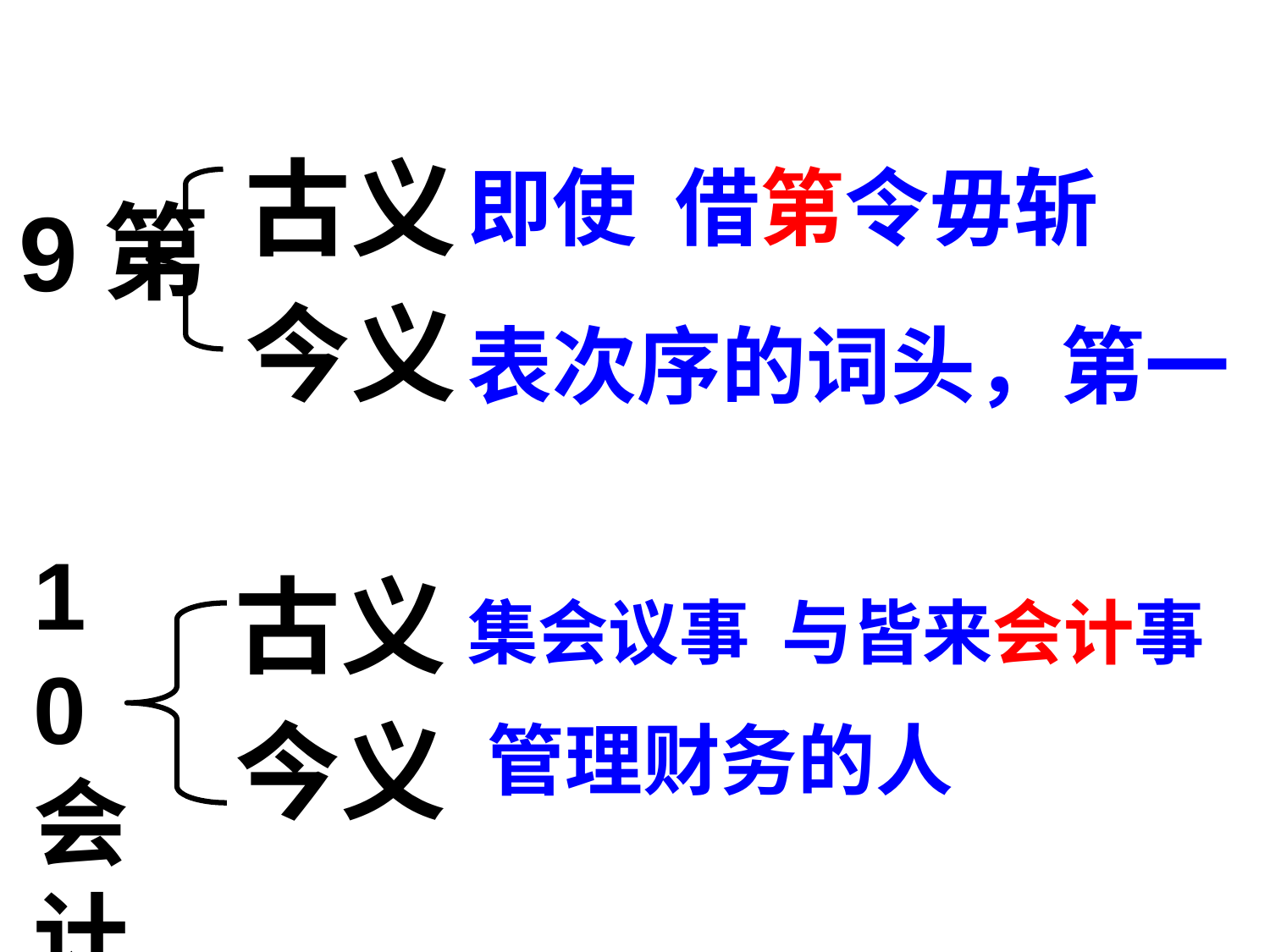

古义
今义
即使  借第令毋斩

9第
表次序的词头，第一
10会计
古义
今义
集会议事  与皆来会计事

管理财务的人